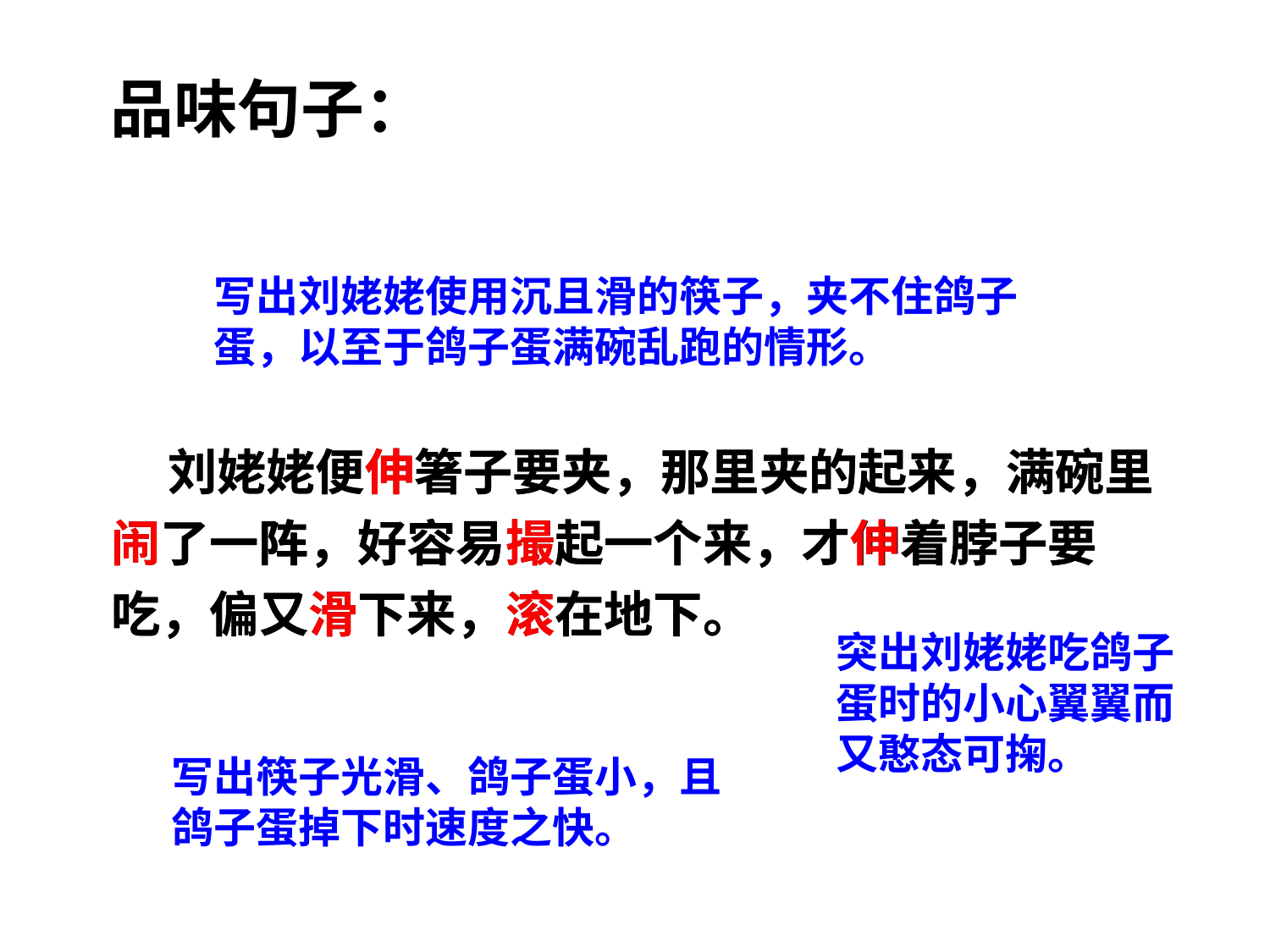

品味句子：
写出刘姥姥使用沉且滑的筷子，夹不住鸽子蛋，以至于鸽子蛋满碗乱跑的情形。
    刘姥姥便伸箸子要夹，那里夹的起来，满碗里闹了一阵，好容易撮起一个来，才伸着脖子要吃，偏又滑下来，滚在地下。
    刘姥姥便伸箸子要夹，那里夹的起来，满碗里闹了一阵，好容易撮起一个来，才伸着脖子要吃，偏又滑下来，滚在地下。

突出刘姥姥吃鸽子蛋时的小心翼翼而又憨态可掬。

写出筷子光滑、鸽子蛋小，且鸽子蛋掉下时速度之快。